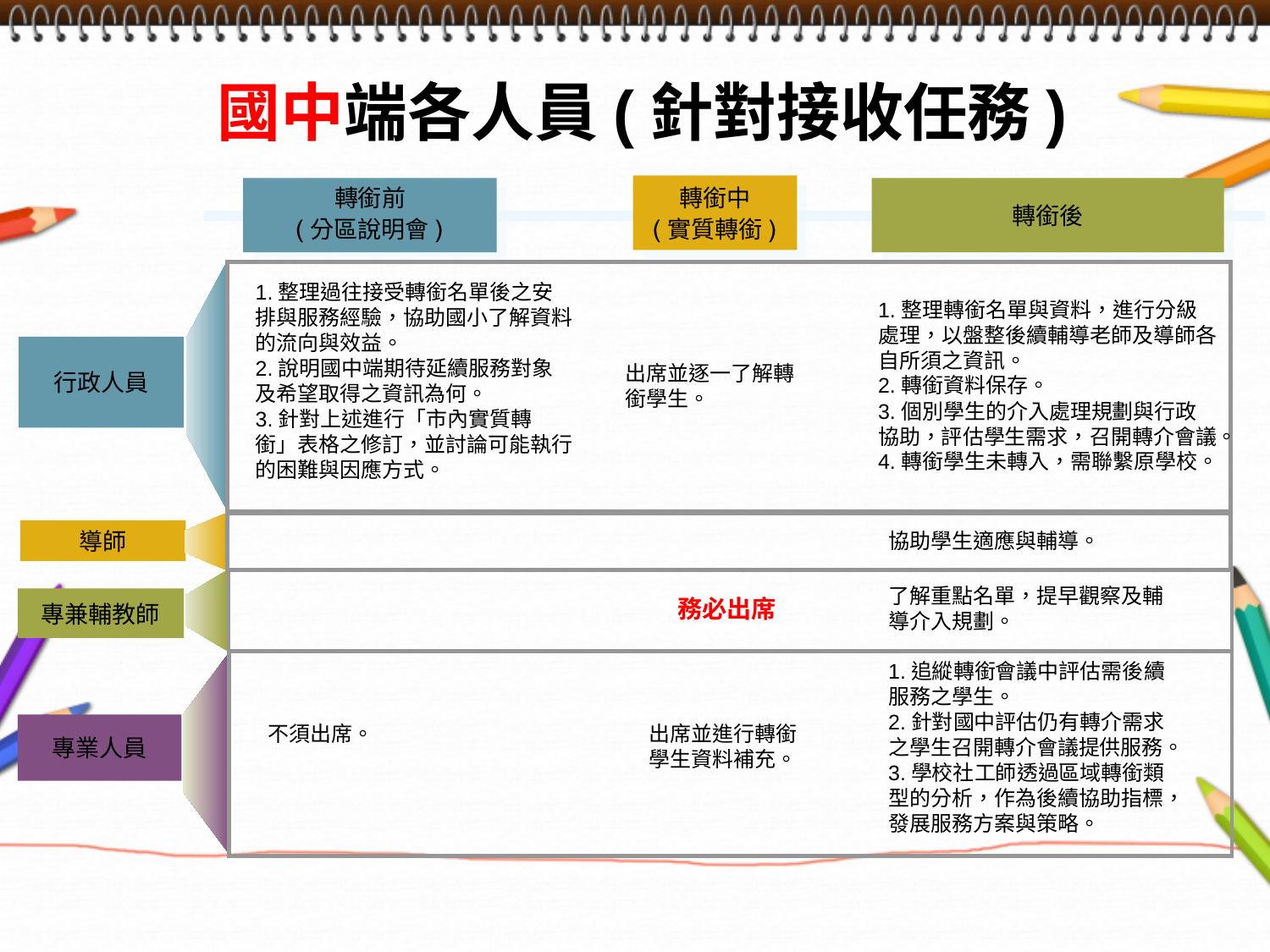

國中端各人員(針對接收任務)
轉銜中
(實質轉銜)
轉銜前
(分區說明會)
轉銜後

行政人員

導師

專兼輔教師

1.整理過往接受轉銜名單後之安排與服務經驗，協助國小了解資料的流向與效益。
2.說明國中端期待延續服務對象及希望取得之資訊為何。
3.針對上述進行「市內實質轉銜」表格之修訂，並討論可能執行的困難與因應方式。
1.整理轉銜名單與資料，進行分級處理，以盤整後續輔導老師及導師各自所須之資訊。
2.轉銜資料保存。
3.個別學生的介入處理規劃與行政協助，評估學生需求，召開轉介會議。
4.轉銜學生未轉入，需聯繫原學校。
出席並逐一了解轉銜學生。
協助學生適應與輔導。
了解重點名單，提早觀察及輔導介入規劃。
務必出席

1.追縱轉銜會議中評估需後續服務之學生。
2.針對國中評估仍有轉介需求之學生召開轉介會議提供服務。
3.學校社工師透過區域轉銜類型的分析，作為後續協助指標，發展服務方案與策略。

專業人員
不須出席。
出席並進行轉銜學生資料補充。